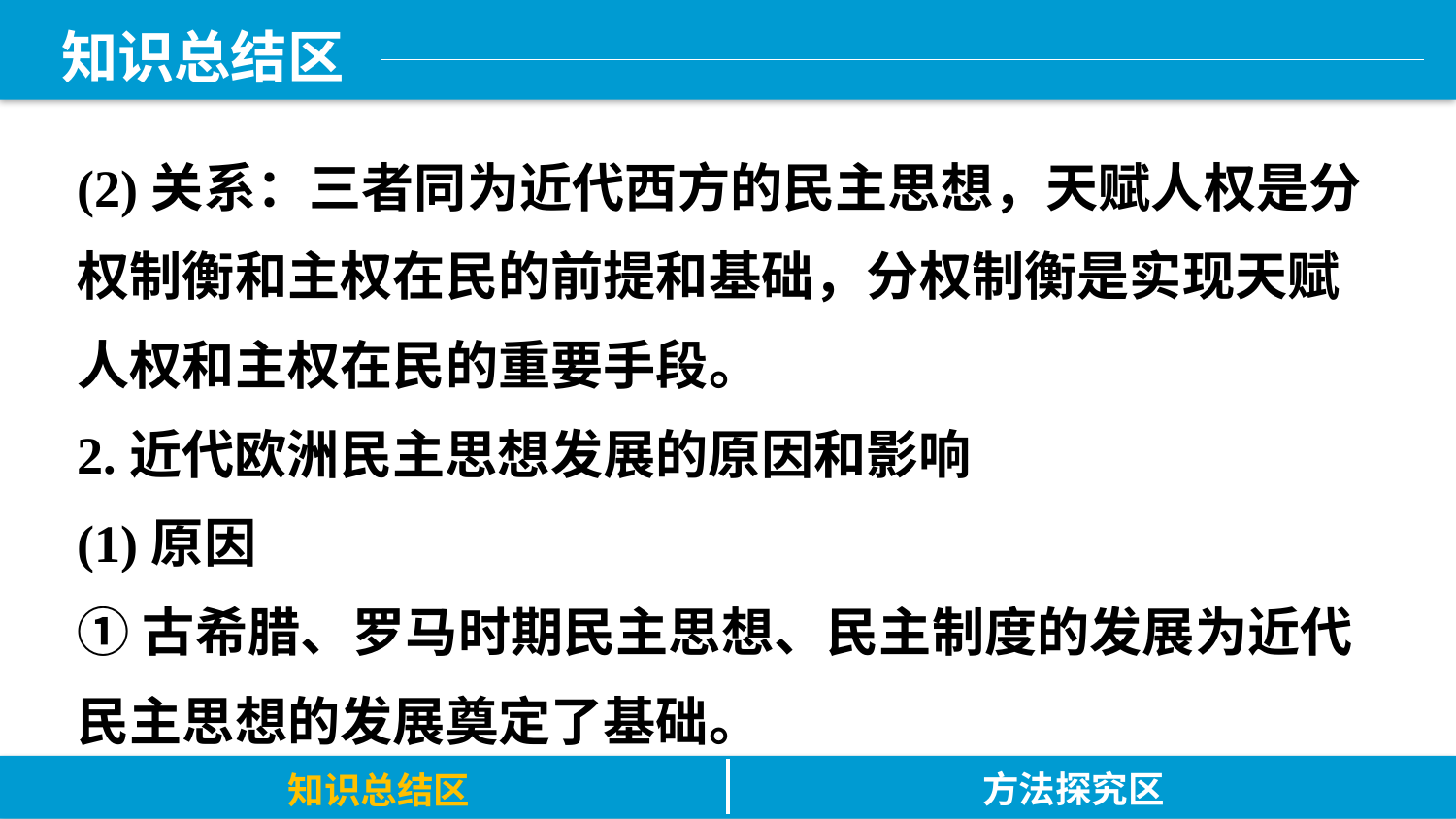

知识总结区
(2)关系：三者同为近代西方的民主思想，天赋人权是分权制衡和主权在民的前提和基础，分权制衡是实现天赋人权和主权在民的重要手段。
2.近代欧洲民主思想发展的原因和影响
(1)原因
①古希腊、罗马时期民主思想、民主制度的发展为近代民主思想的发展奠定了基础。
方法探究区
知识总结区